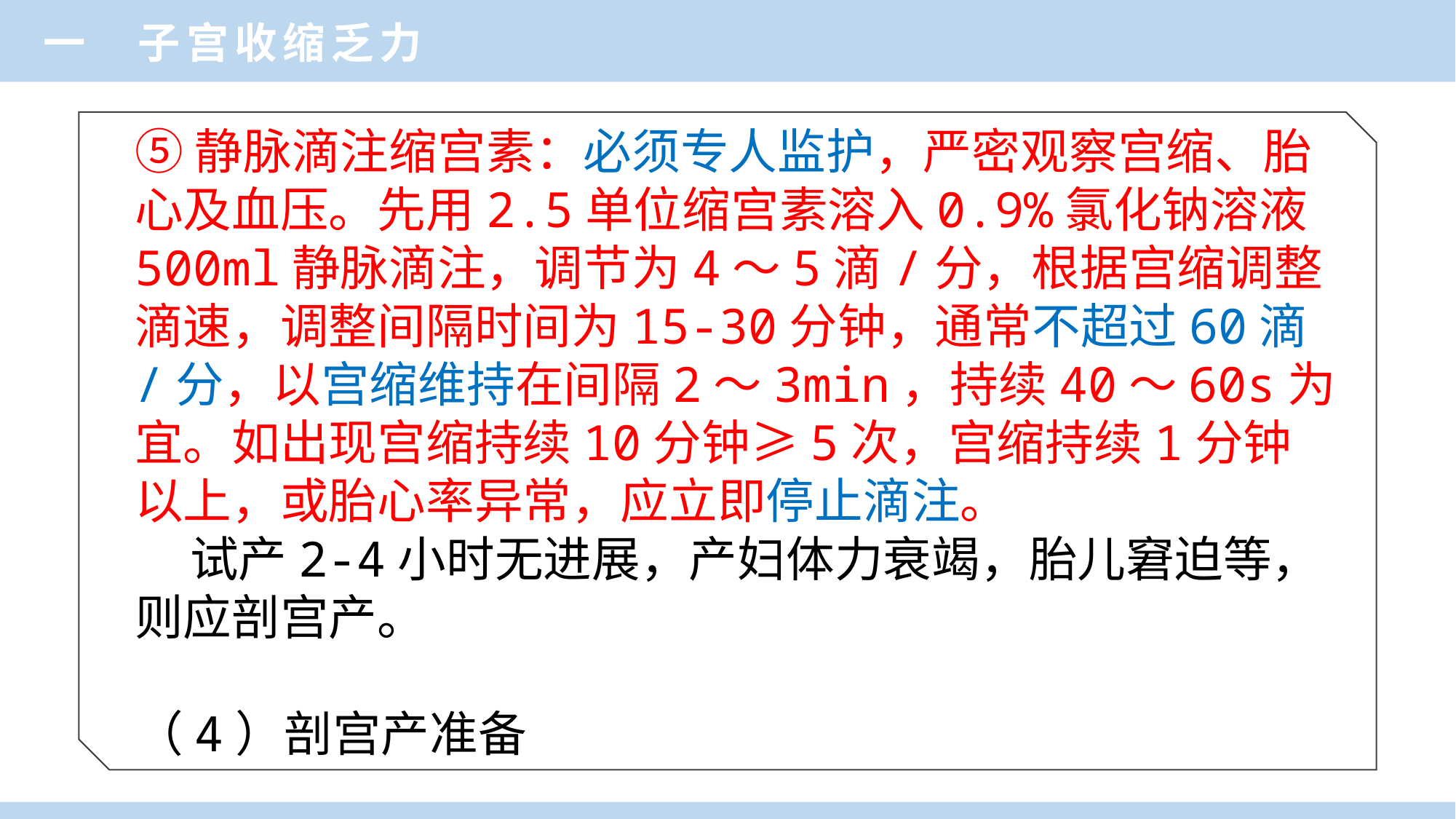

一   子宫收缩乏力
⑤静脉滴注缩宫素：必须专人监护，严密观察宫缩、胎心及血压。先用2.5单位缩宫素溶入0.9%氯化钠溶液500ml静脉滴注，调节为4～5滴/分，根据宫缩调整滴速，调整间隔时间为15-30分钟，通常不超过60滴/分，以宫缩维持在间隔2～3min，持续40～60s为宜。如出现宫缩持续10分钟≥5次，宫缩持续1分钟以上，或胎心率异常，应立即停止滴注。
    试产2-4小时无进展，产妇体力衰竭，胎儿窘迫等，则应剖宫产。

（4）剖宫产准备